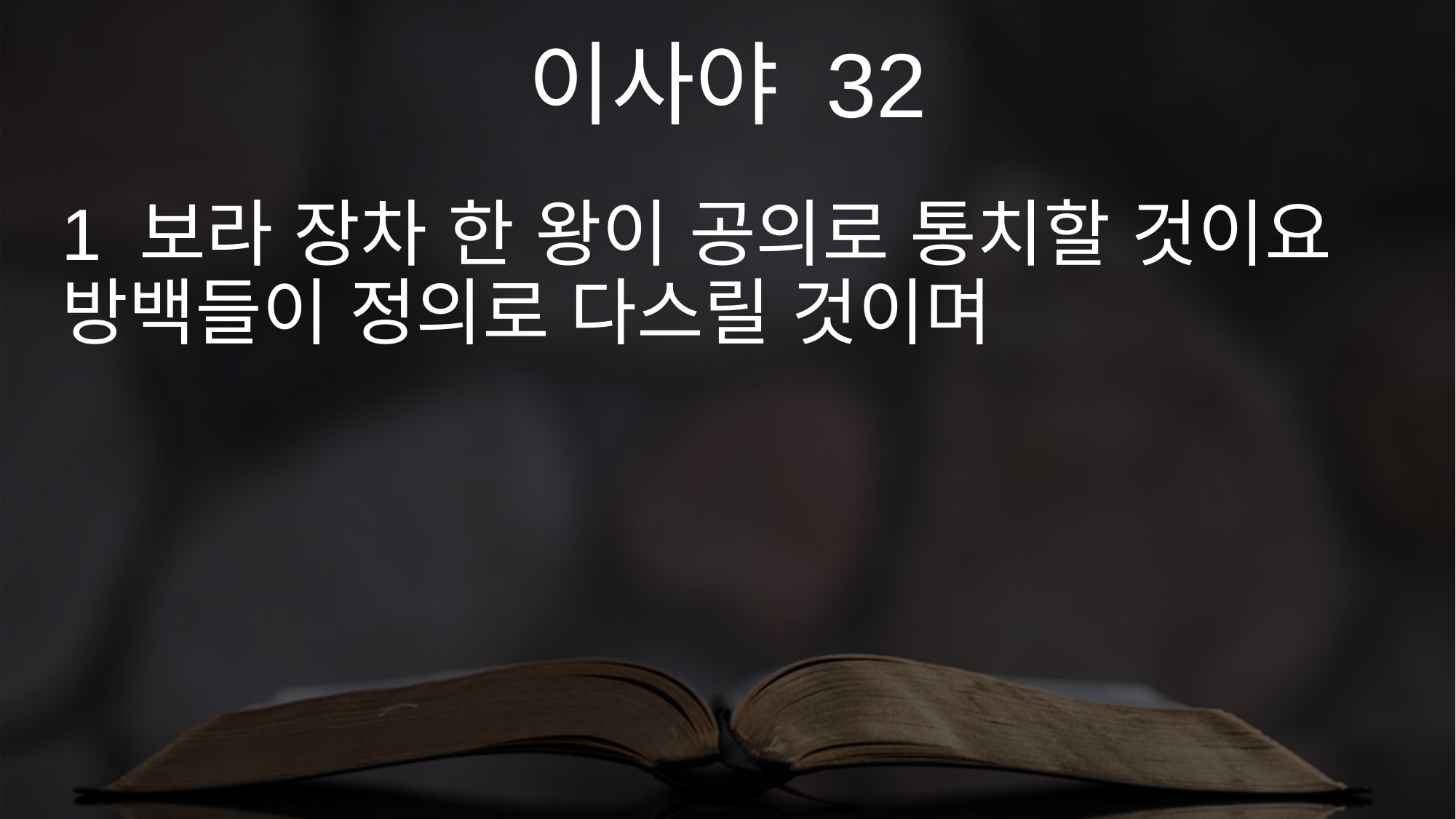

이사야 32
1 보라 장차 한 왕이 공의로 통치할 것이요 방백들이 정의로 다스릴 것이며